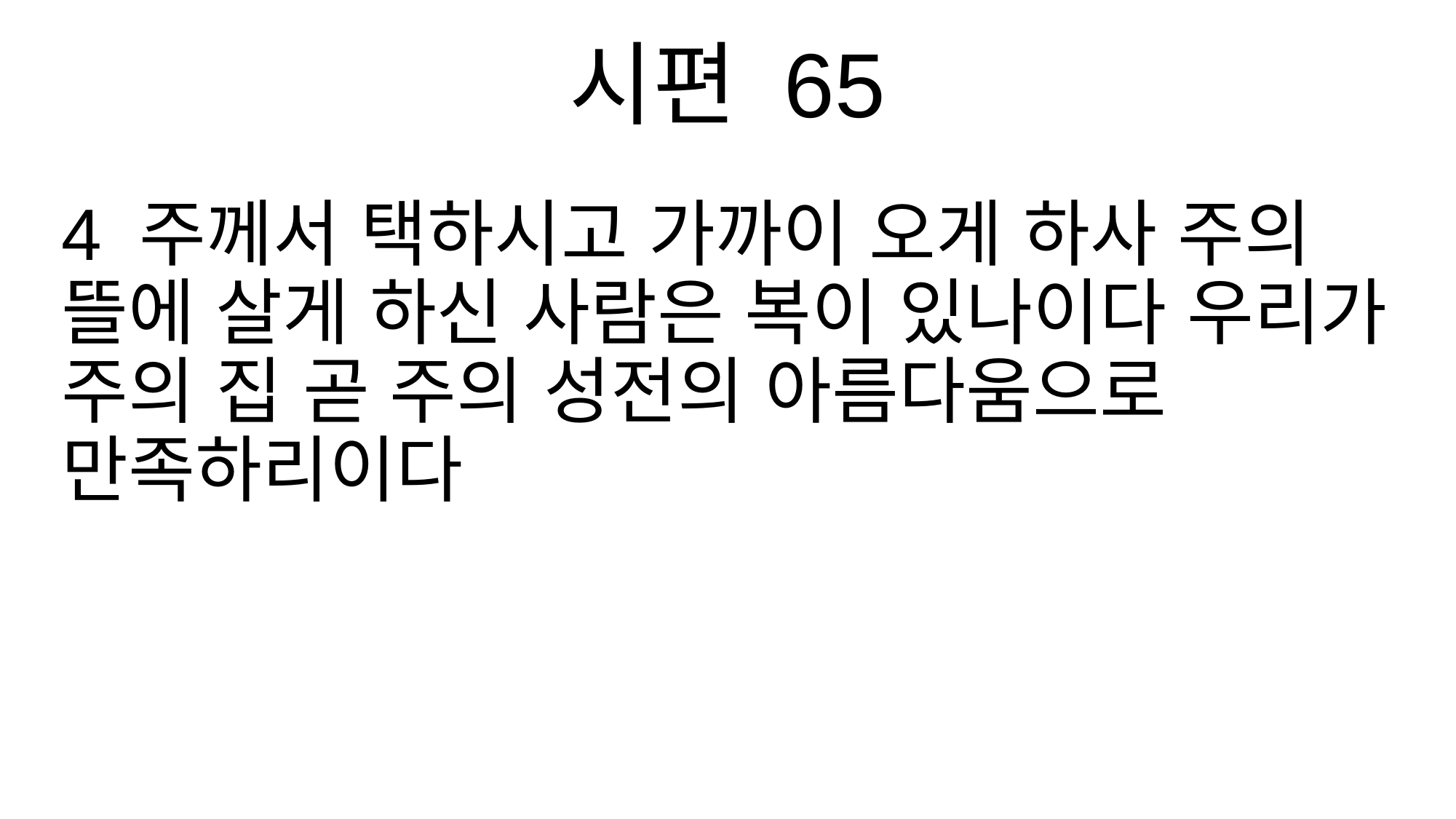

시편 65
4 주께서 택하시고 가까이 오게 하사 주의 뜰에 살게 하신 사람은 복이 있나이다 우리가 주의 집 곧 주의 성전의 아름다움으로 만족하리이다